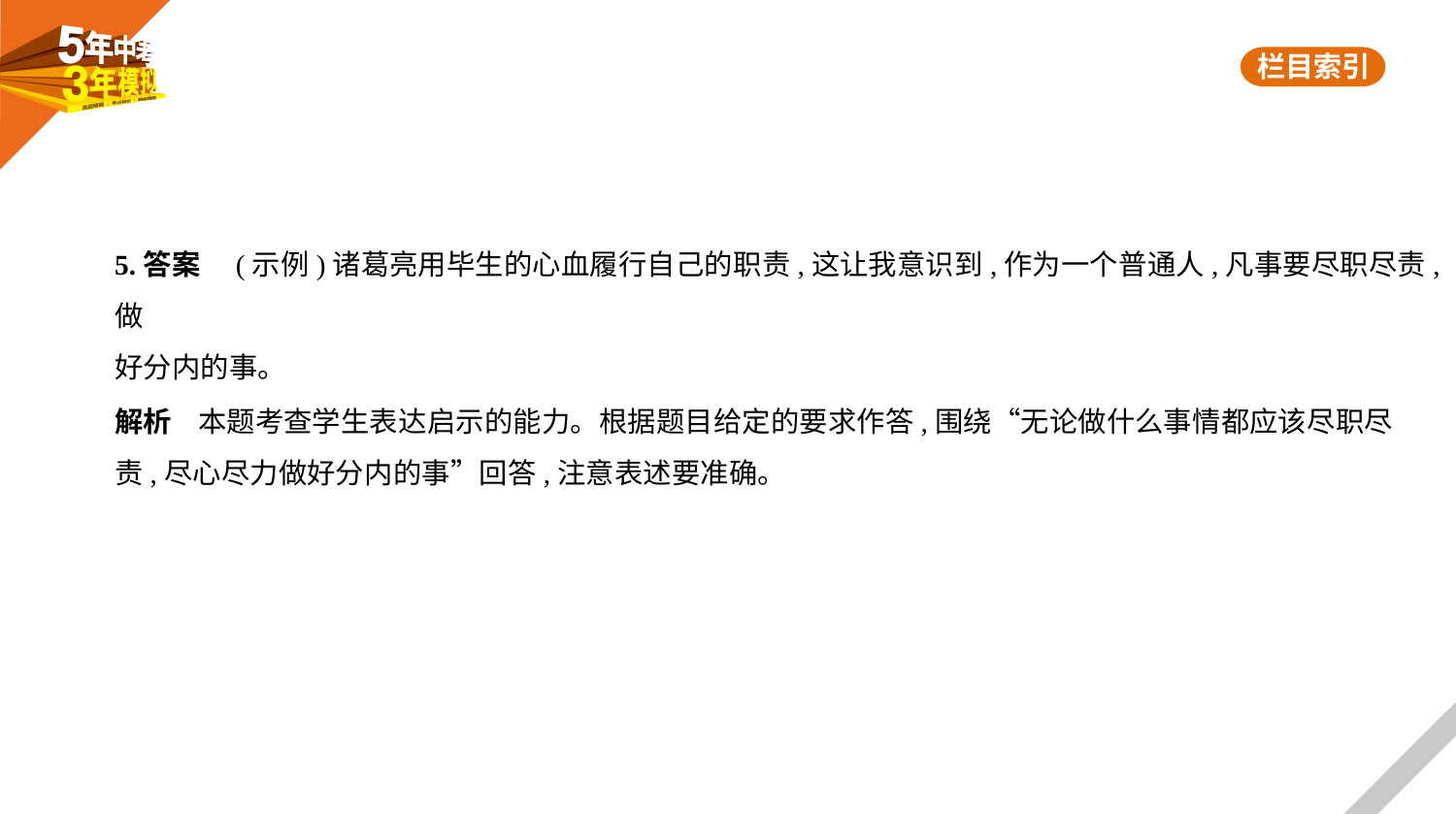

5.答案　(示例)诸葛亮用毕生的心血履行自己的职责,这让我意识到,作为一个普通人,凡事要尽职尽责,做
好分内的事。
解析    本题考查学生表达启示的能力。根据题目给定的要求作答,围绕“无论做什么事情都应该尽职尽
责,尽心尽力做好分内的事”回答,注意表述要准确。